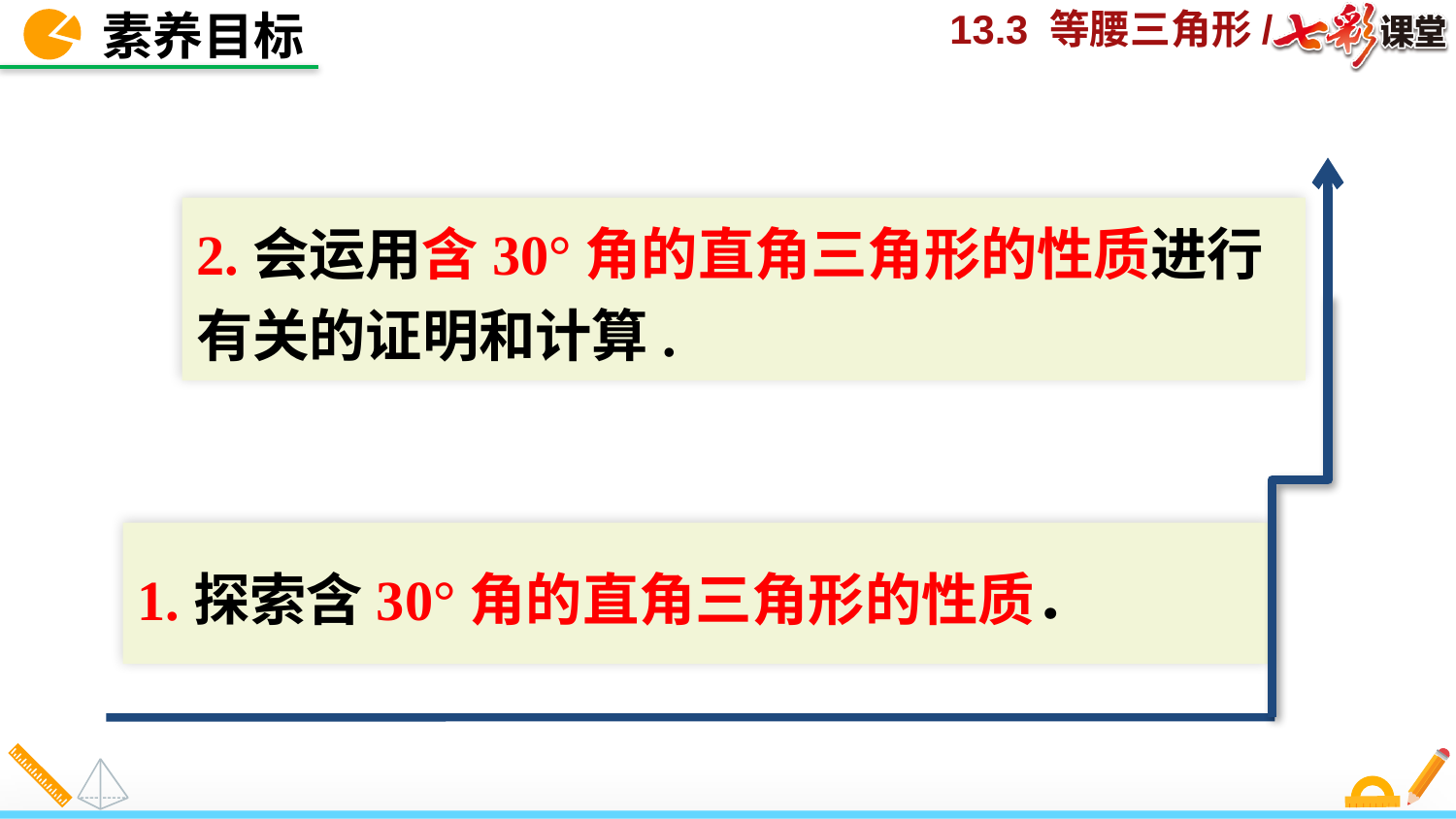

素养目标

2.会运用含30°角的直角三角形的性质进行有关的证明和计算.
1.探索含30°角的直角三角形的性质．